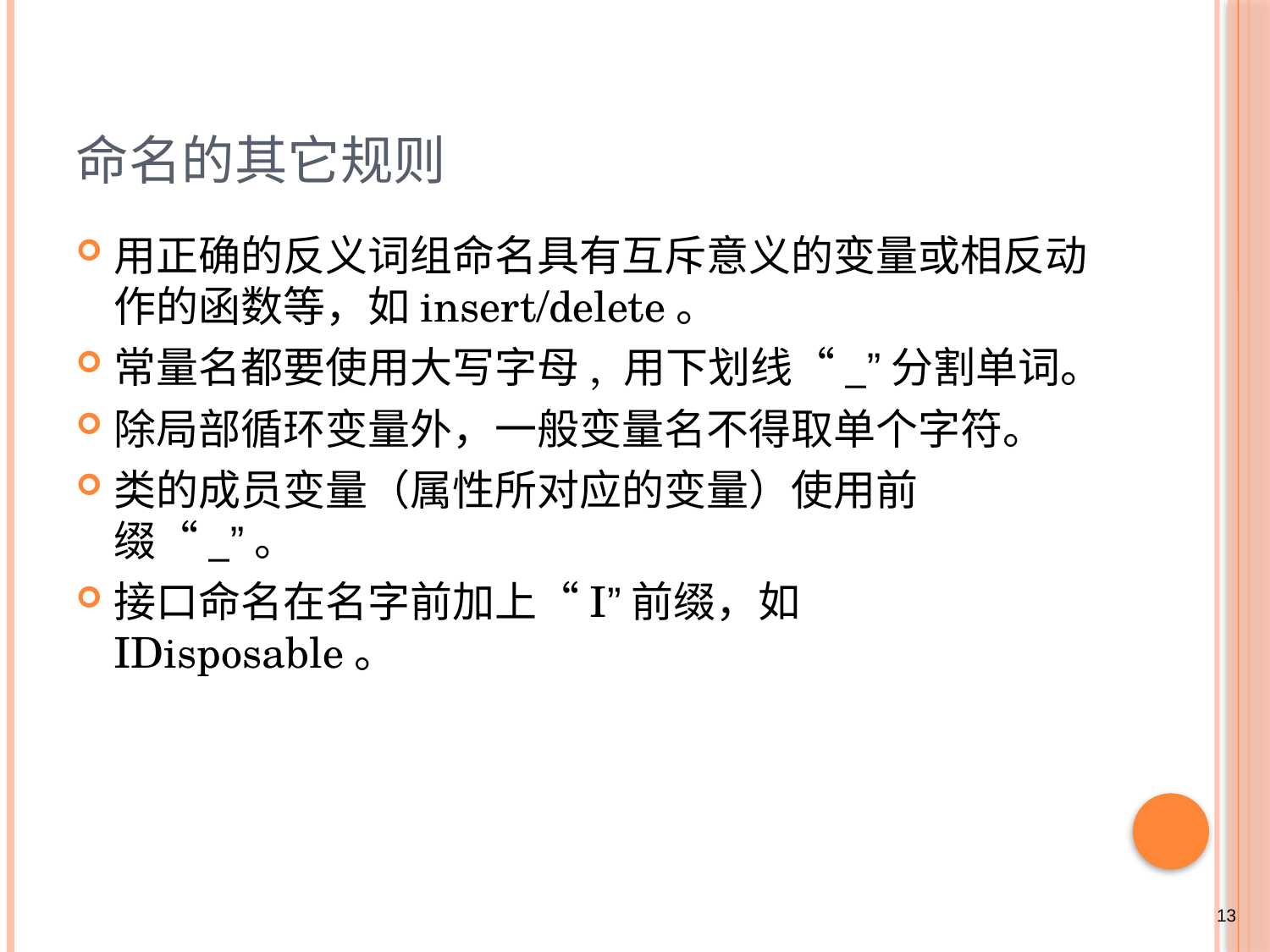

# 命名的其它规则
用正确的反义词组命名具有互斥意义的变量或相反动作的函数等，如insert/delete。
常量名都要使用大写字母, 用下划线“_”分割单词。
除局部循环变量外，一般变量名不得取单个字符。
类的成员变量（属性所对应的变量）使用前缀“_”。
接口命名在名字前加上“I”前缀，如IDisposable。

13